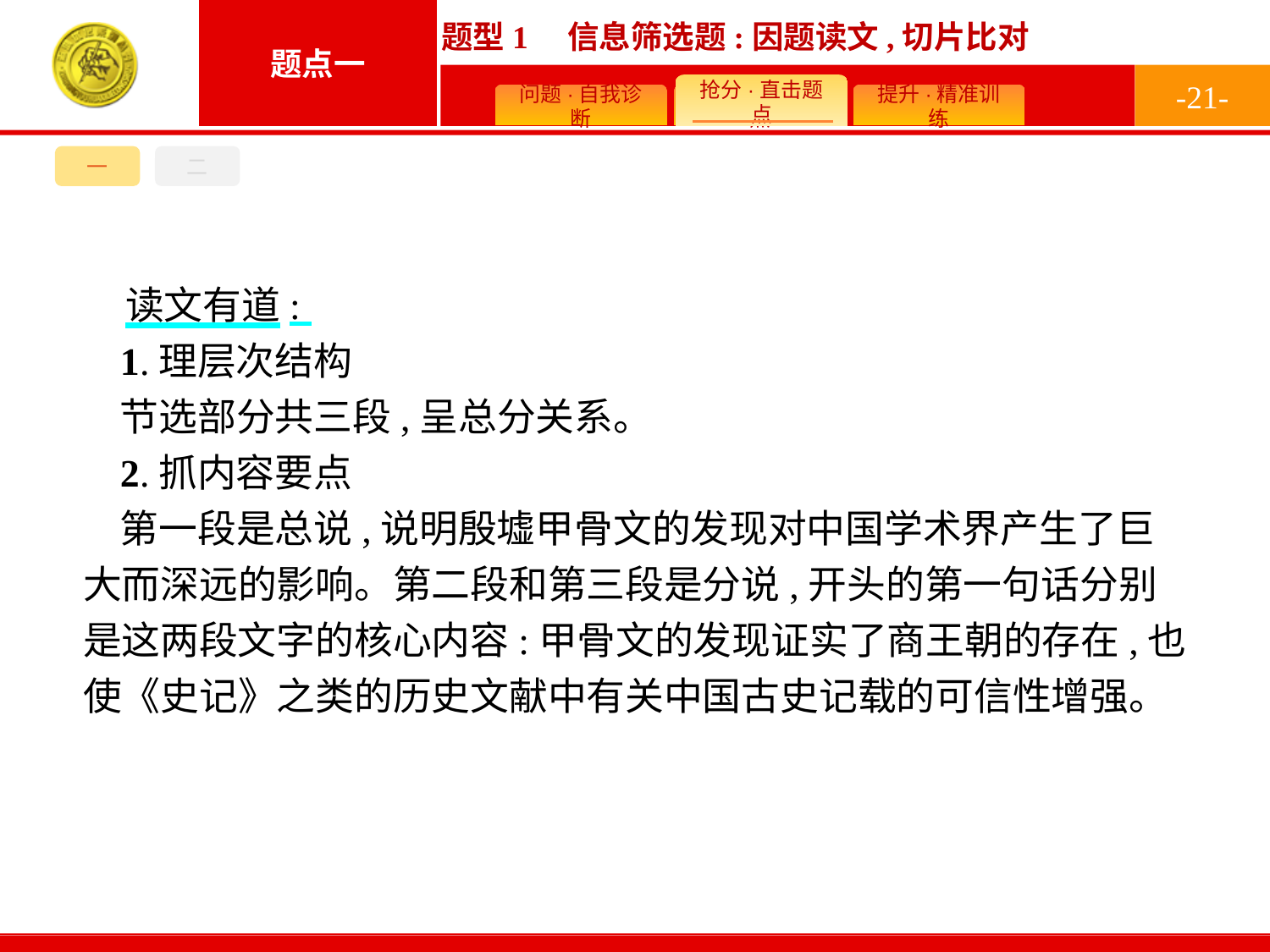

-21-
一
二
读文有道:
1.理层次结构
节选部分共三段,呈总分关系。
2.抓内容要点
第一段是总说,说明殷墟甲骨文的发现对中国学术界产生了巨大而深远的影响。第二段和第三段是分说,开头的第一句话分别是这两段文字的核心内容:甲骨文的发现证实了商王朝的存在,也使《史记》之类的历史文献中有关中国古史记载的可信性增强。